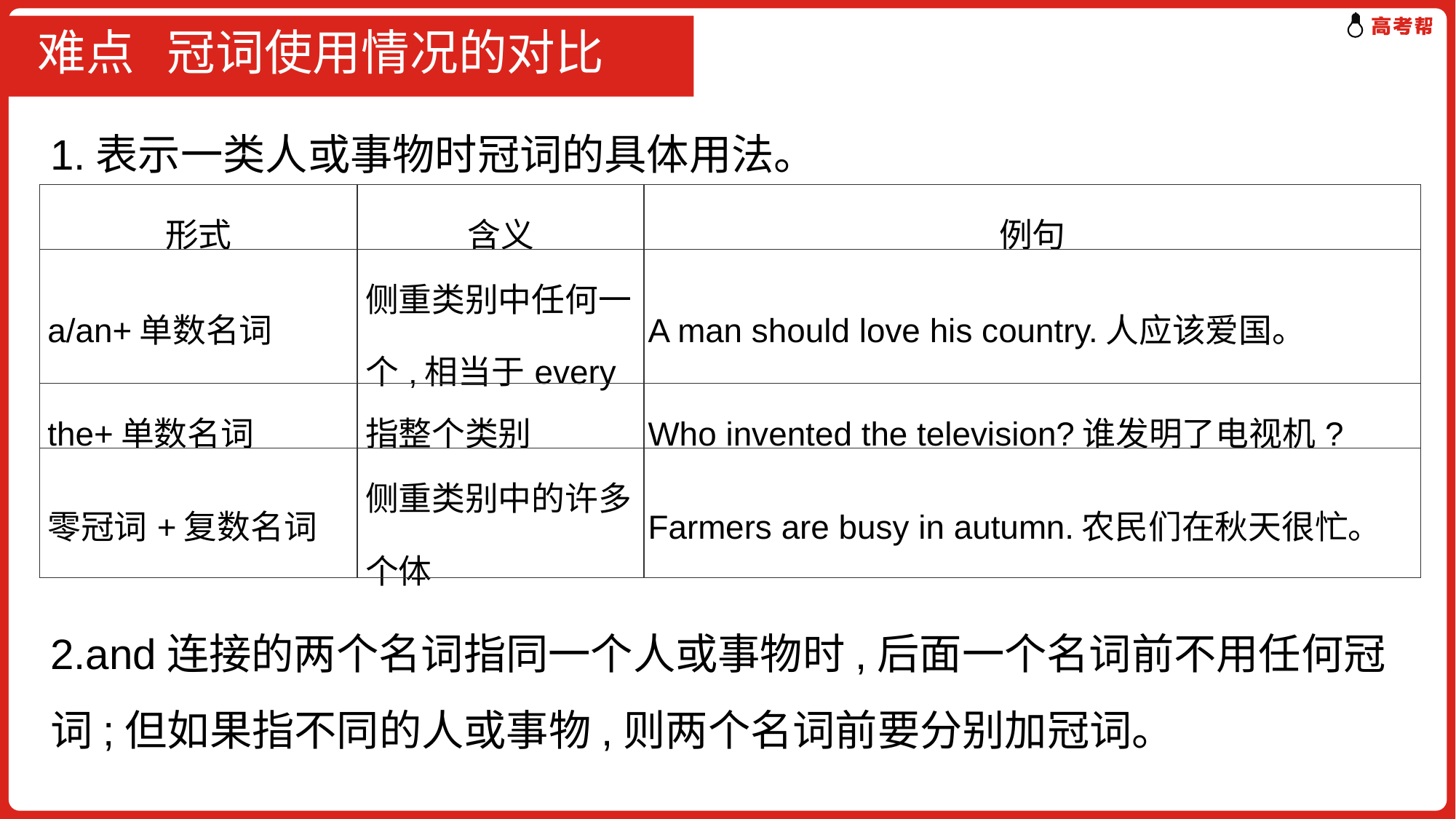

# 难点   冠词使用情况的对比
1.表示一类人或事物时冠词的具体用法。
| 形式 | 含义 | 例句 |
| --- | --- | --- |
| a/an+单数名词 | 侧重类别中任何一个,相当于every | A man should love his country.人应该爱国。 |
| the+单数名词 | 指整个类别 | Who invented the television?谁发明了电视机? |
| 零冠词+复数名词 | 侧重类别中的许多个体 | Farmers are busy in autumn.农民们在秋天很忙。 |

2.and连接的两个名词指同一个人或事物时,后面一个名词前不用任何冠词;但如果指不同的人或事物,则两个名词前要分别加冠词。